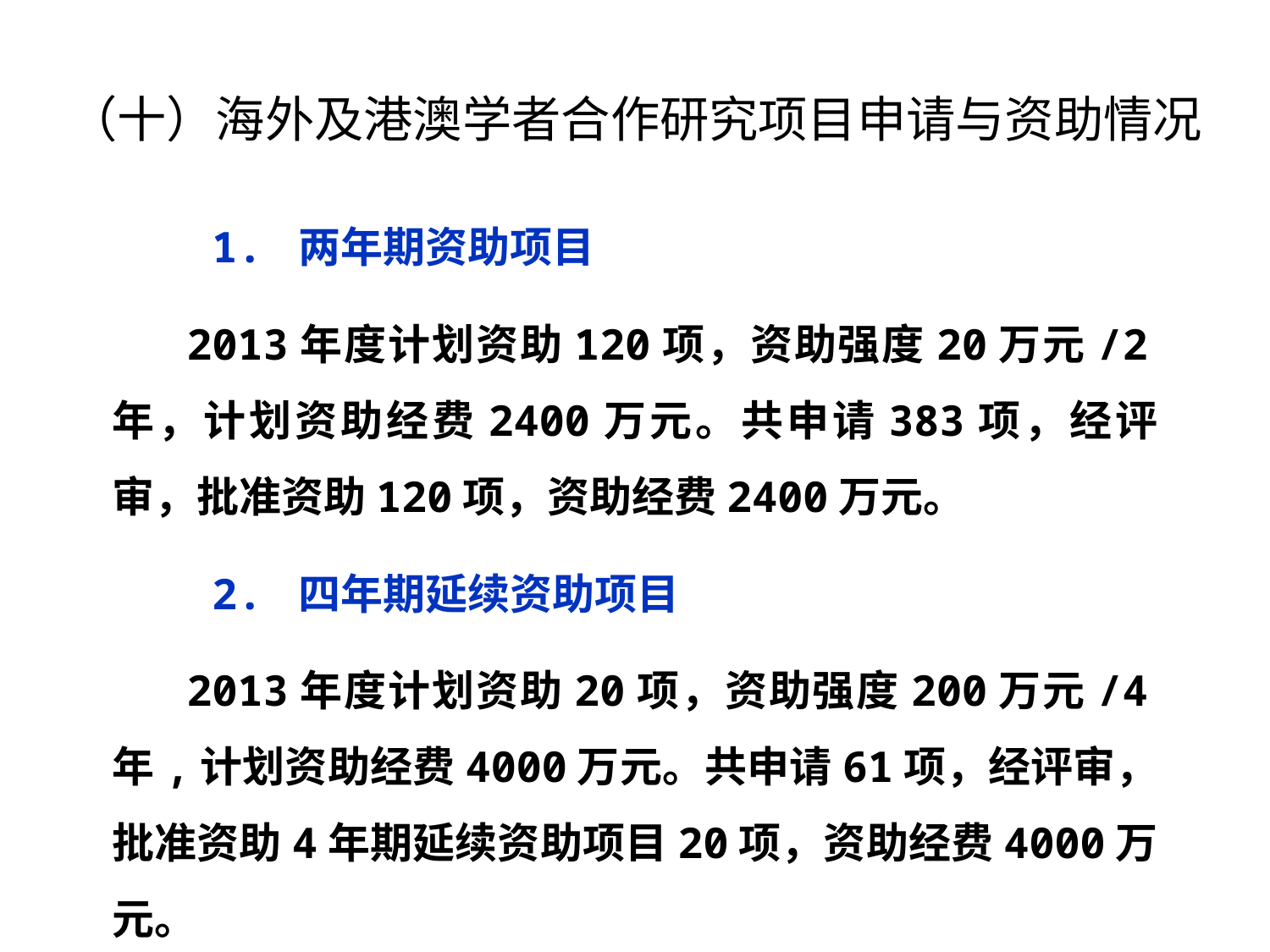

# （十）海外及港澳学者合作研究项目申请与资助情况
1. 两年期资助项目
2013年度计划资助120项，资助强度20万元/2年，计划资助经费2400万元。共申请383项，经评审，批准资助120项，资助经费2400万元。
2. 四年期延续资助项目
2013年度计划资助20项，资助强度200万元/4年,计划资助经费4000万元。共申请61项，经评审，批准资助4年期延续资助项目20项，资助经费4000万元。